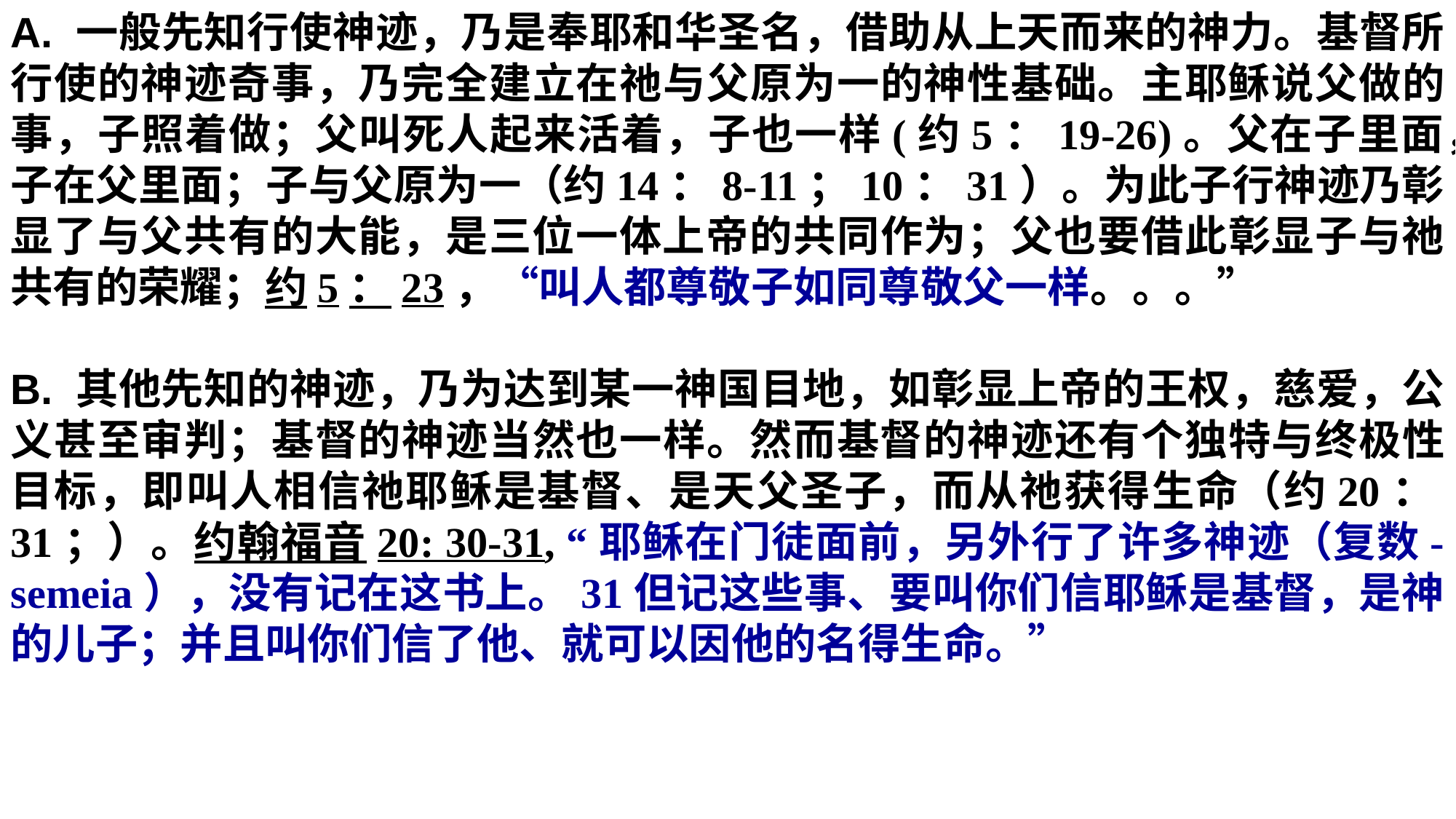

A. 一般先知行使神迹，乃是奉耶和华圣名，借助从上天而来的神力。基督所行使的神迹奇事，乃完全建立在祂与父原为一的神性基础。主耶稣说父做的事，子照着做；父叫死人起来活着，子也一样(约5：19-26)。父在子里面，子在父里面；子与父原为一（约14：8-11；10：31）。为此子行神迹乃彰显了与父共有的大能，是三位一体上帝的共同作为；父也要借此彰显子与祂共有的荣耀；约5：23，“叫人都尊敬子如同尊敬父一样。。。”

B. 其他先知的神迹，乃为达到某一神国目地，如彰显上帝的王权，慈爱，公义甚至审判；基督的神迹当然也一样。然而基督的神迹还有个独特与终极性目标，即叫人相信祂耶稣是基督、是天父圣子，而从祂获得生命（约20：31；）。约翰福音20: 30-31, “耶稣在门徒面前，另外行了许多神迹（复数-semeia），没有记在这书上。31但记这些事、要叫你们信耶稣是基督，是神的儿子；并且叫你们信了他、就可以因他的名得生命。”